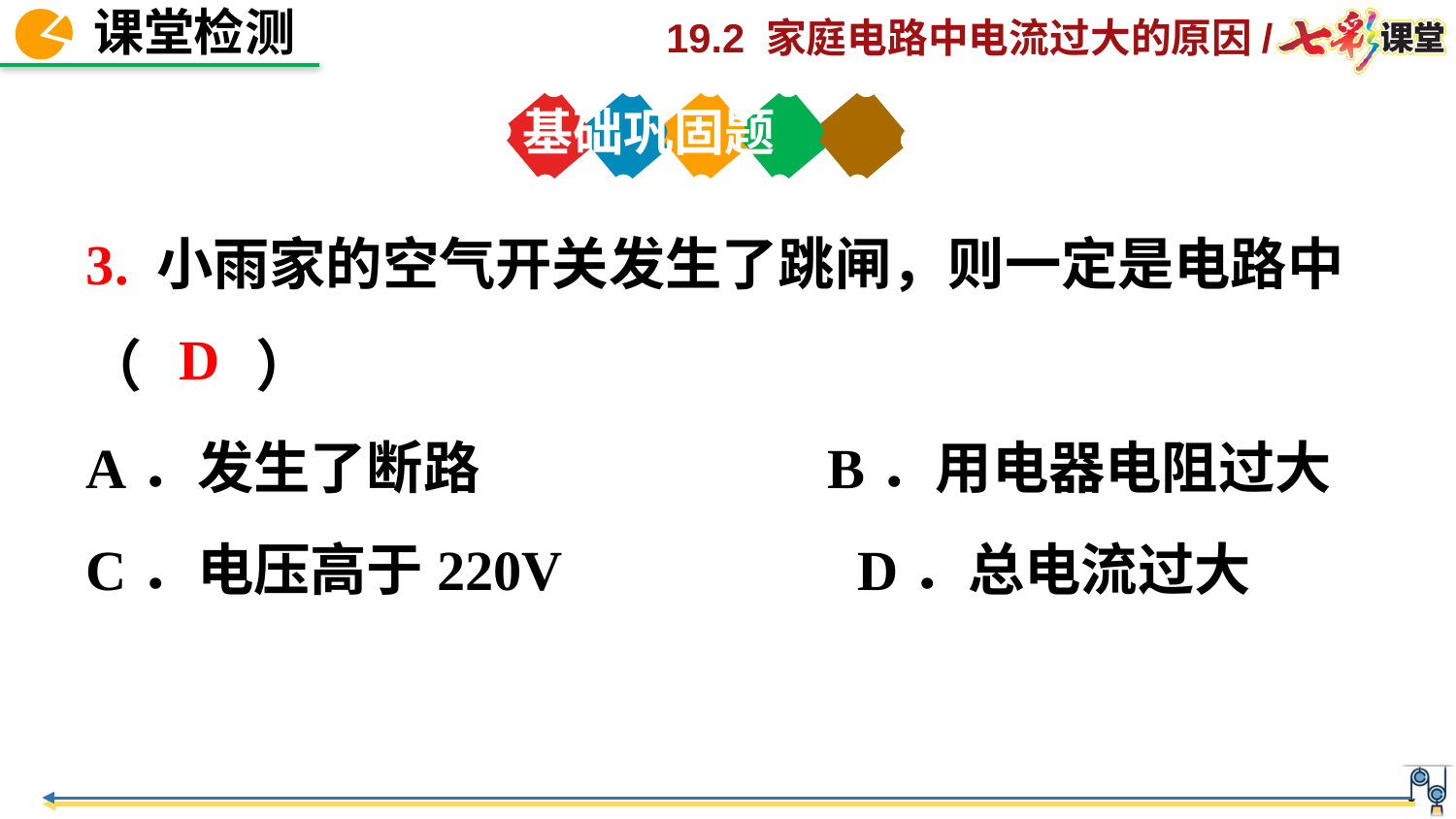

基础巩固题

3. 小雨家的空气开关发生了跳闸，则一定是电路中
（　　）
A．发生了断路                          B．用电器电阻过大
C．电压高于220V                     D．总电流过大
D